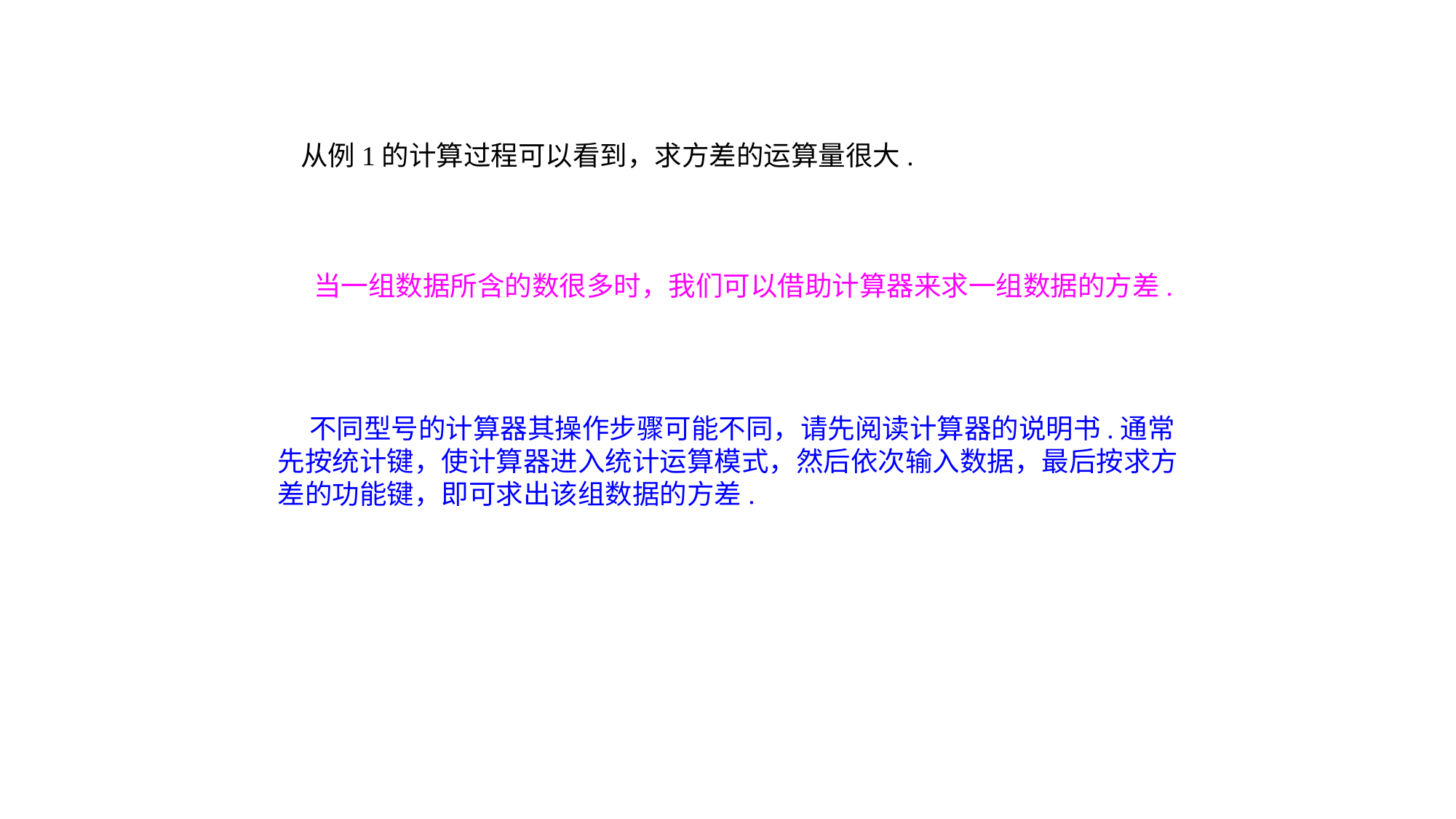

从例1的计算过程可以看到，求方差的运算量很大.
    当一组数据所含的数很多时，我们可以借助计算器来求一组数据的方差.
    不同型号的计算器其操作步骤可能不同，请先阅读计算器的说明书.通常先按统计键，使计算器进入统计运算模式，然后依次输入数据，最后按求方差的功能键，即可求出该组数据的方差.